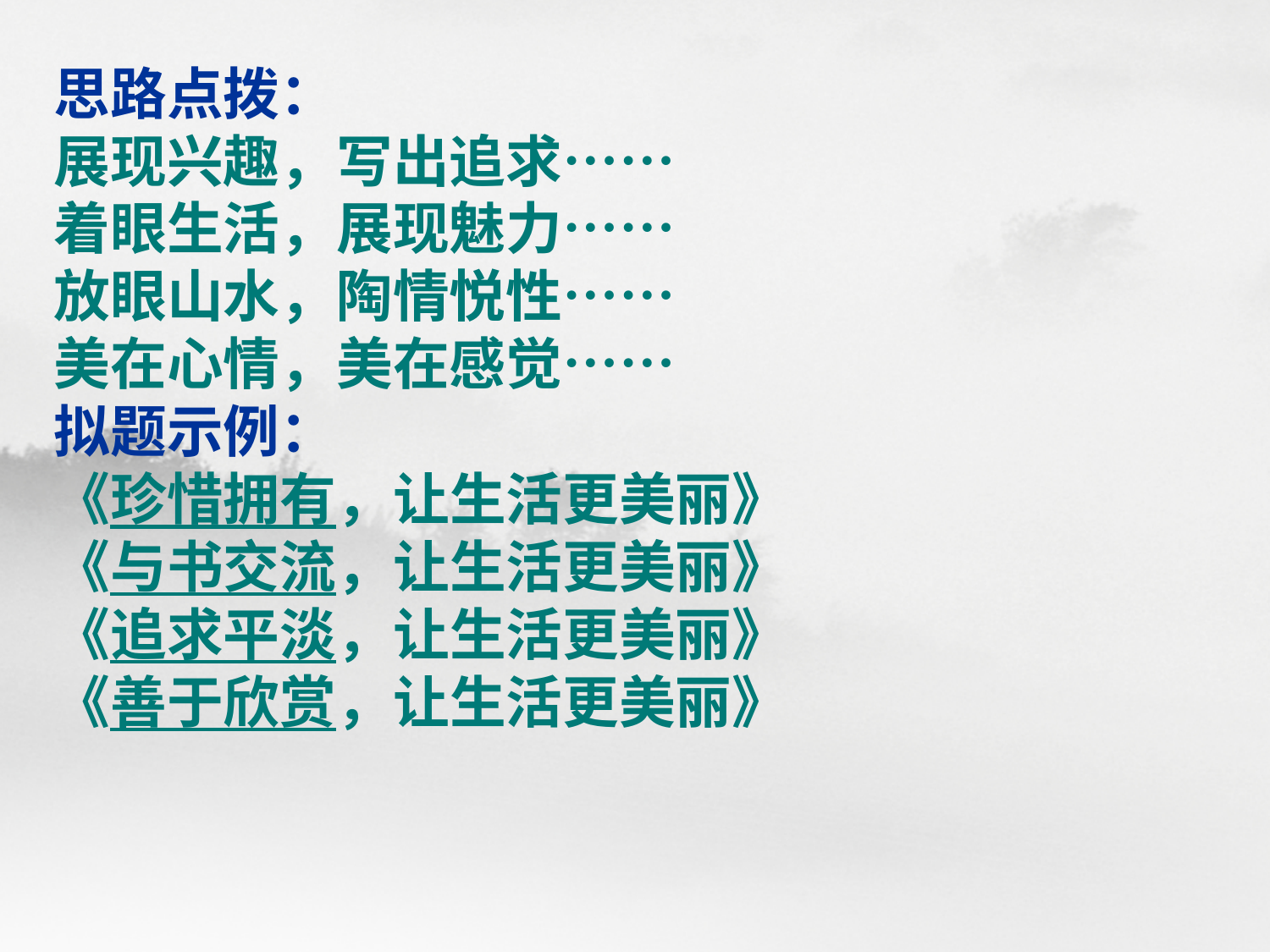

# 思路点拨： 展现兴趣，写出追求…… 着眼生活，展现魅力…… 放眼山水，陶情悦性…… 美在心情，美在感觉…… 拟题示例： 《珍惜拥有，让生活更美丽》 《与书交流，让生活更美丽》 《追求平淡，让生活更美丽》 《善于欣赏，让生活更美丽》